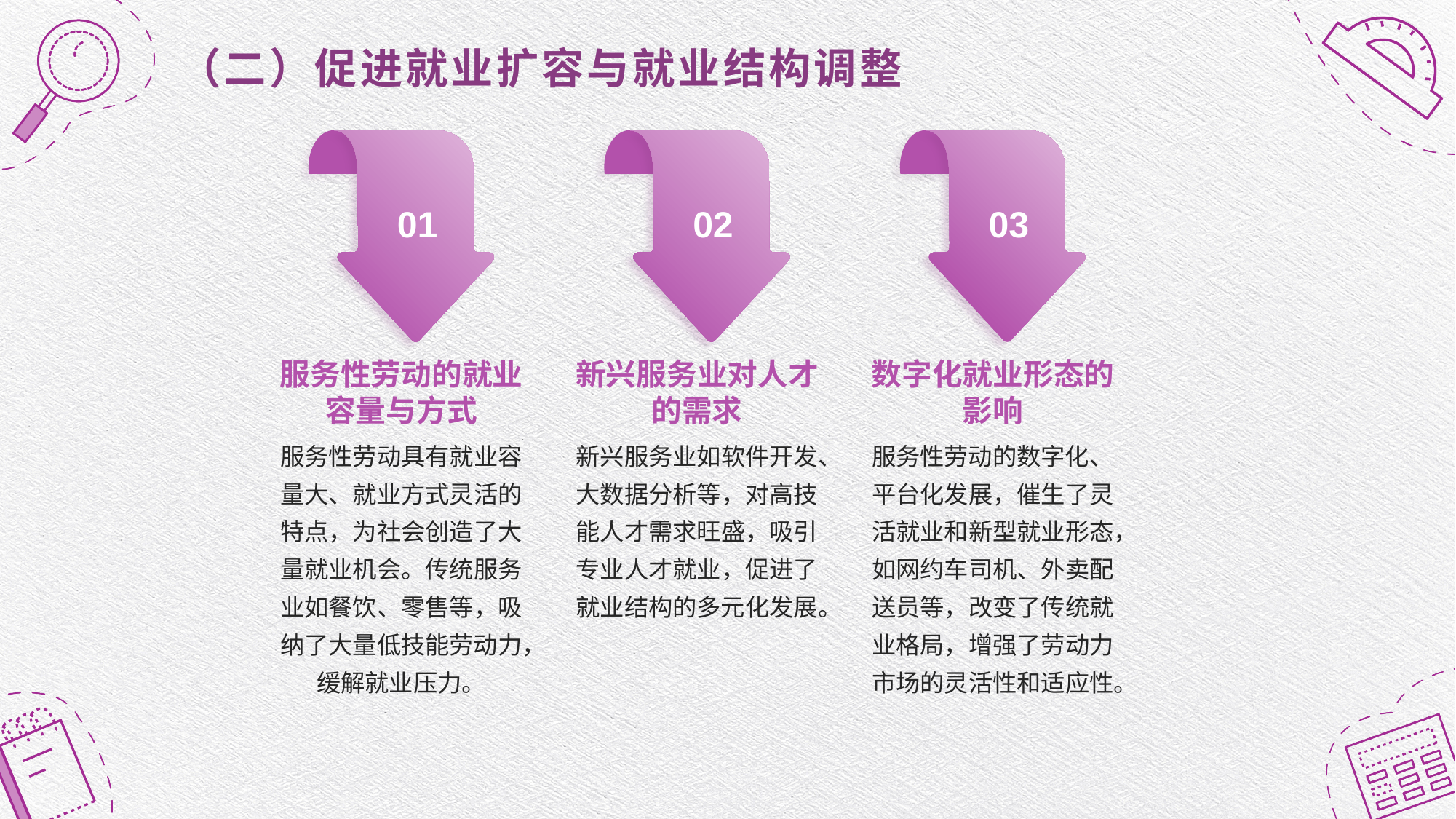

（二）促进就业扩容与就业结构调整
01
02
03

服务性劳动的就业容量与方式
新兴服务业对人才的需求
数字化就业形态的影响
服务性劳动具有就业容量大、就业方式灵活的特点，为社会创造了大量就业机会。传统服务业如餐饮、零售等，吸纳了大量低技能劳动力，缓解就业压力。
新兴服务业如软件开发、大数据分析等，对高技能人才需求旺盛，吸引专业人才就业，促进了就业结构的多元化发展。
服务性劳动的数字化、平台化发展，催生了灵活就业和新型就业形态，如网约车司机、外卖配送员等，改变了传统就业格局，增强了劳动力市场的灵活性和适应性。